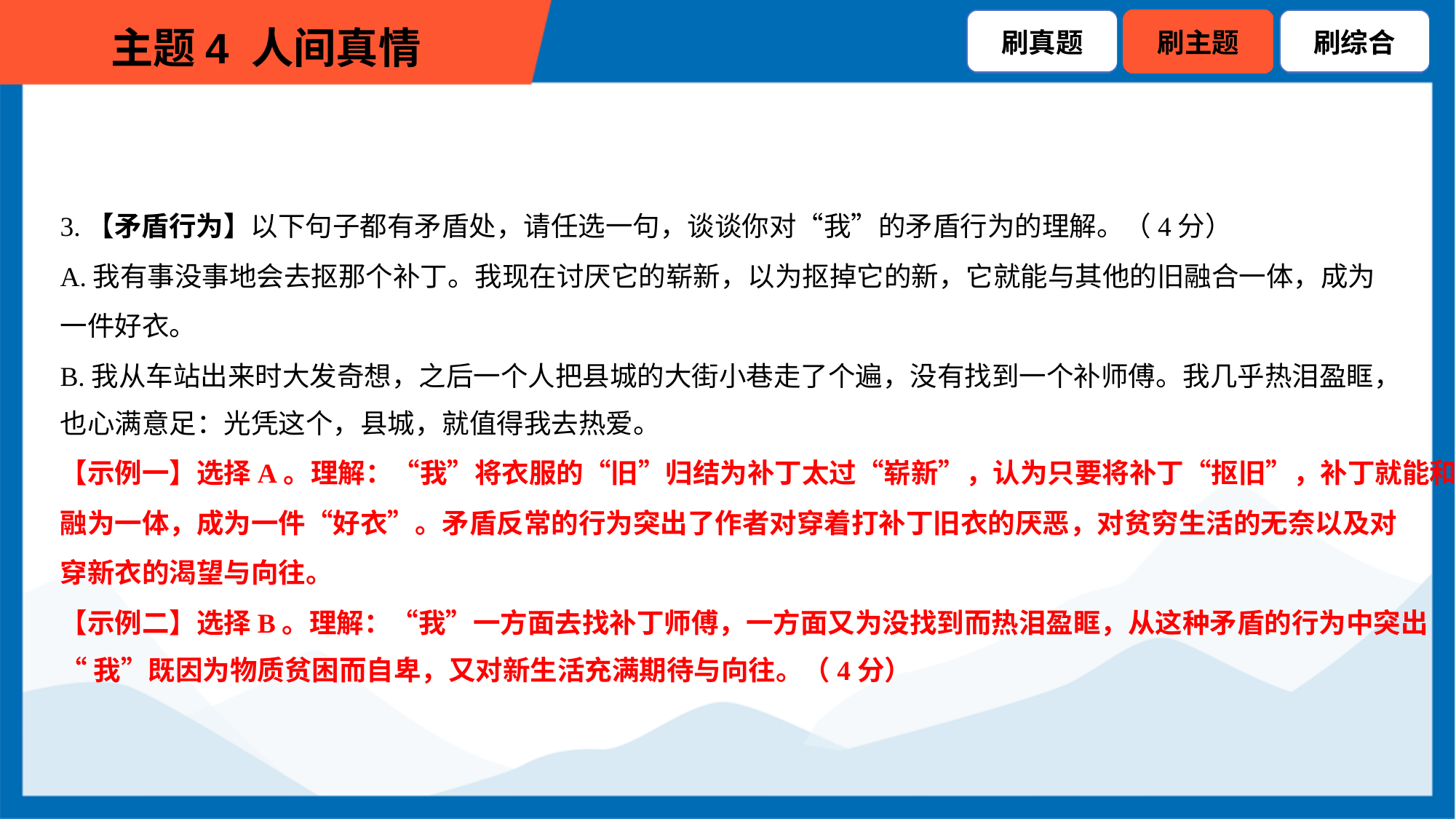

3.【矛盾行为】以下句子都有矛盾处，请任选一句，谈谈你对“我”的矛盾行为的理解。（4分）
A.我有事没事地会去抠那个补丁。我现在讨厌它的崭新，以为抠掉它的新，它就能与其他的旧融合一体，成为
一件好衣。
B.我从车站出来时大发奇想，之后一个人把县城的大街小巷走了个遍，没有找到一个补师傅。我几乎热泪盈眶，
也心满意足：光凭这个，县城，就值得我去热爱。
【示例一】选择A。理解：“我”将衣服的“旧”归结为补丁太过“崭新”，认为只要将补丁“抠旧”，补丁就能和旧衣
融为一体，成为一件“好衣”。矛盾反常的行为突出了作者对穿着打补丁旧衣的厌恶，对贫穷生活的无奈以及对
穿新衣的渴望与向往。
【示例二】选择B。理解：“我”一方面去找补丁师傅，一方面又为没找到而热泪盈眶，从这种矛盾的行为中突出
“我”既因为物质贫困而自卑，又对新生活充满期待与向往。（4分）